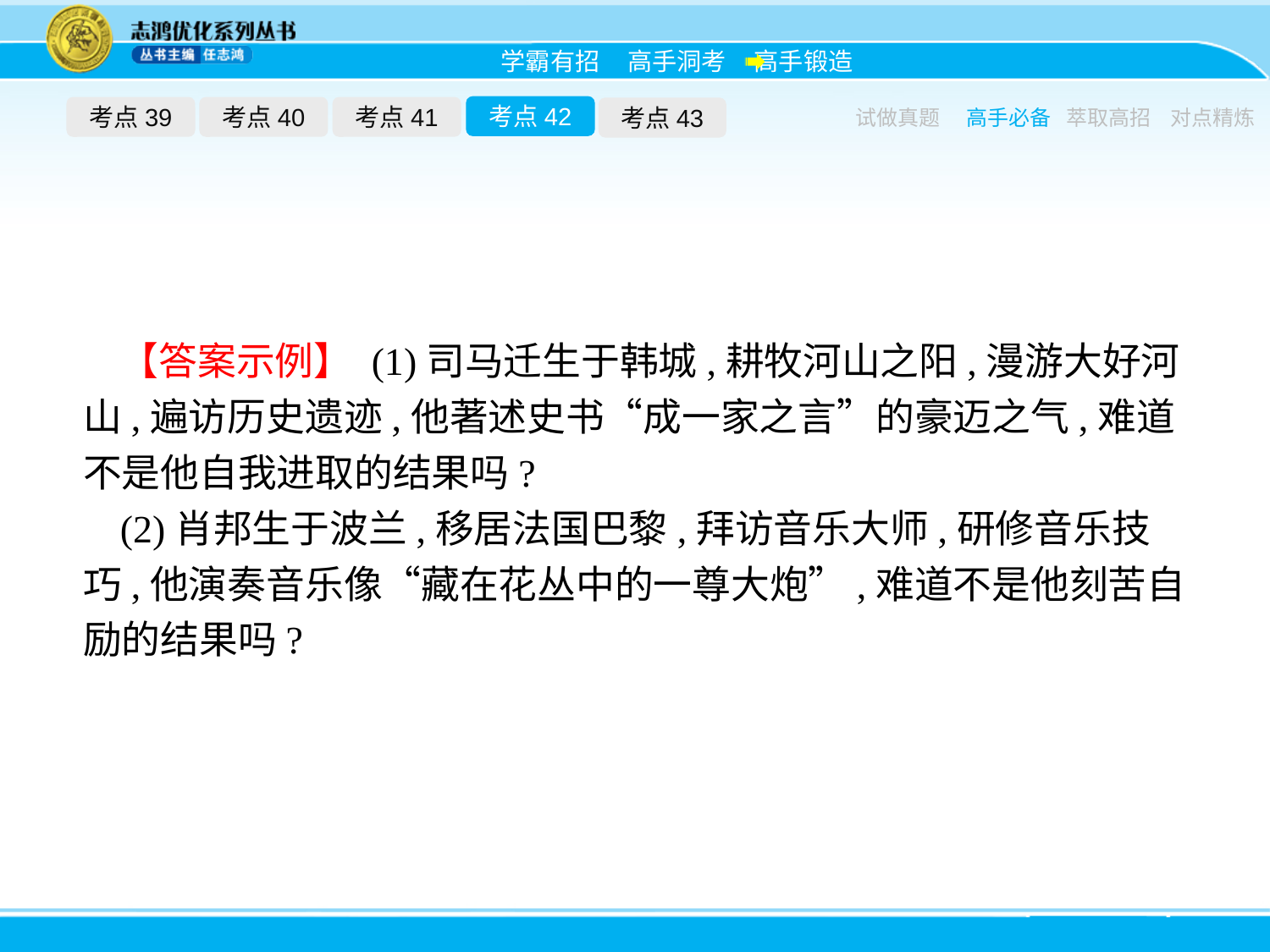

考点42
考点39
考点40
考点41
考点43
试做真题
高手必备
萃取高招
对点精炼
【答案示例】 (1)司马迁生于韩城,耕牧河山之阳,漫游大好河山,遍访历史遗迹,他著述史书“成一家之言”的豪迈之气,难道不是他自我进取的结果吗?
(2)肖邦生于波兰,移居法国巴黎,拜访音乐大师,研修音乐技巧,他演奏音乐像“藏在花丛中的一尊大炮”,难道不是他刻苦自励的结果吗?